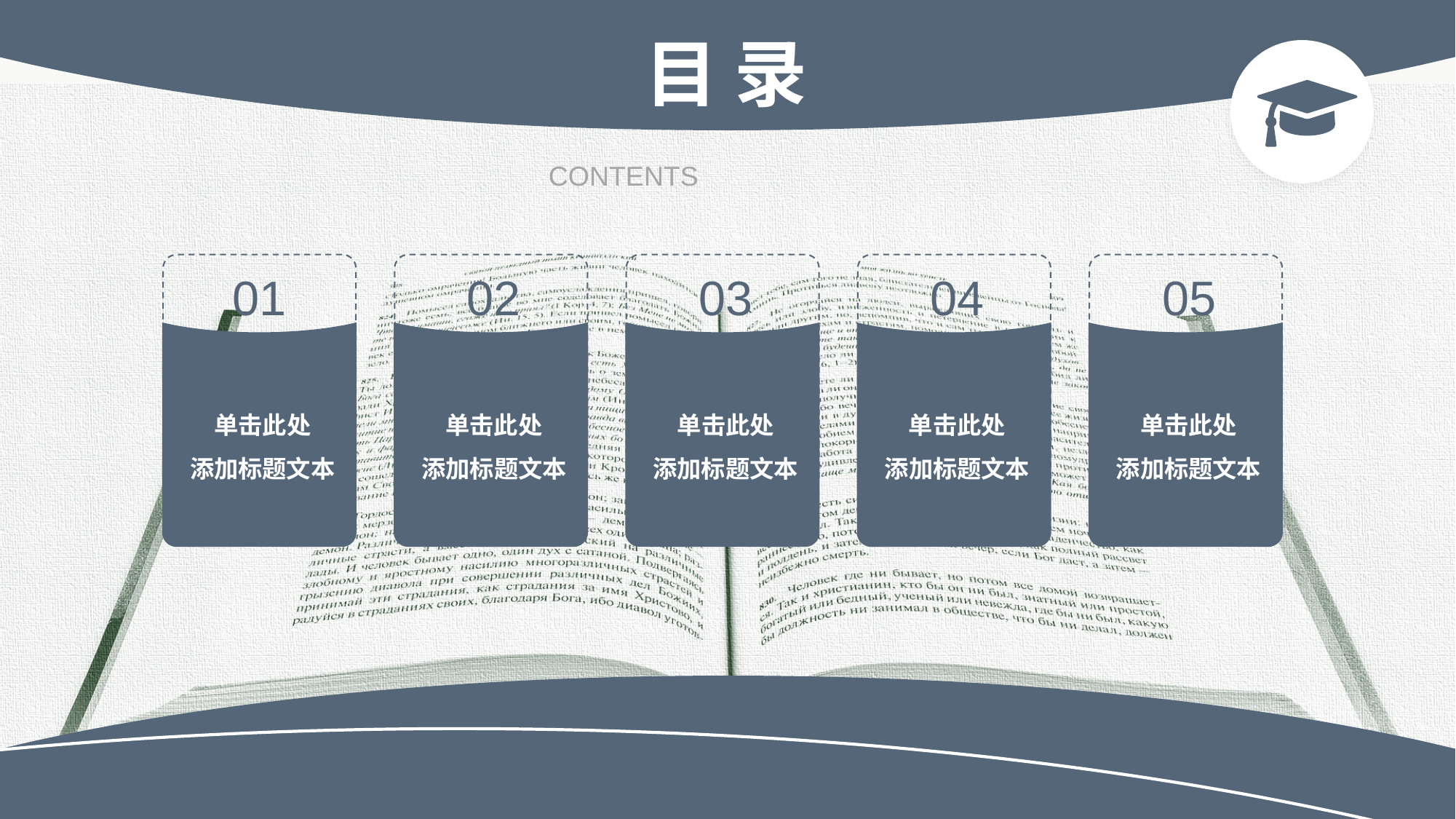

目 录

CONTENTS

01
02
03
04
05
单击此处
添加标题文本
单击此处
添加标题文本
单击此处
添加标题文本
单击此处
添加标题文本
单击此处
添加标题文本